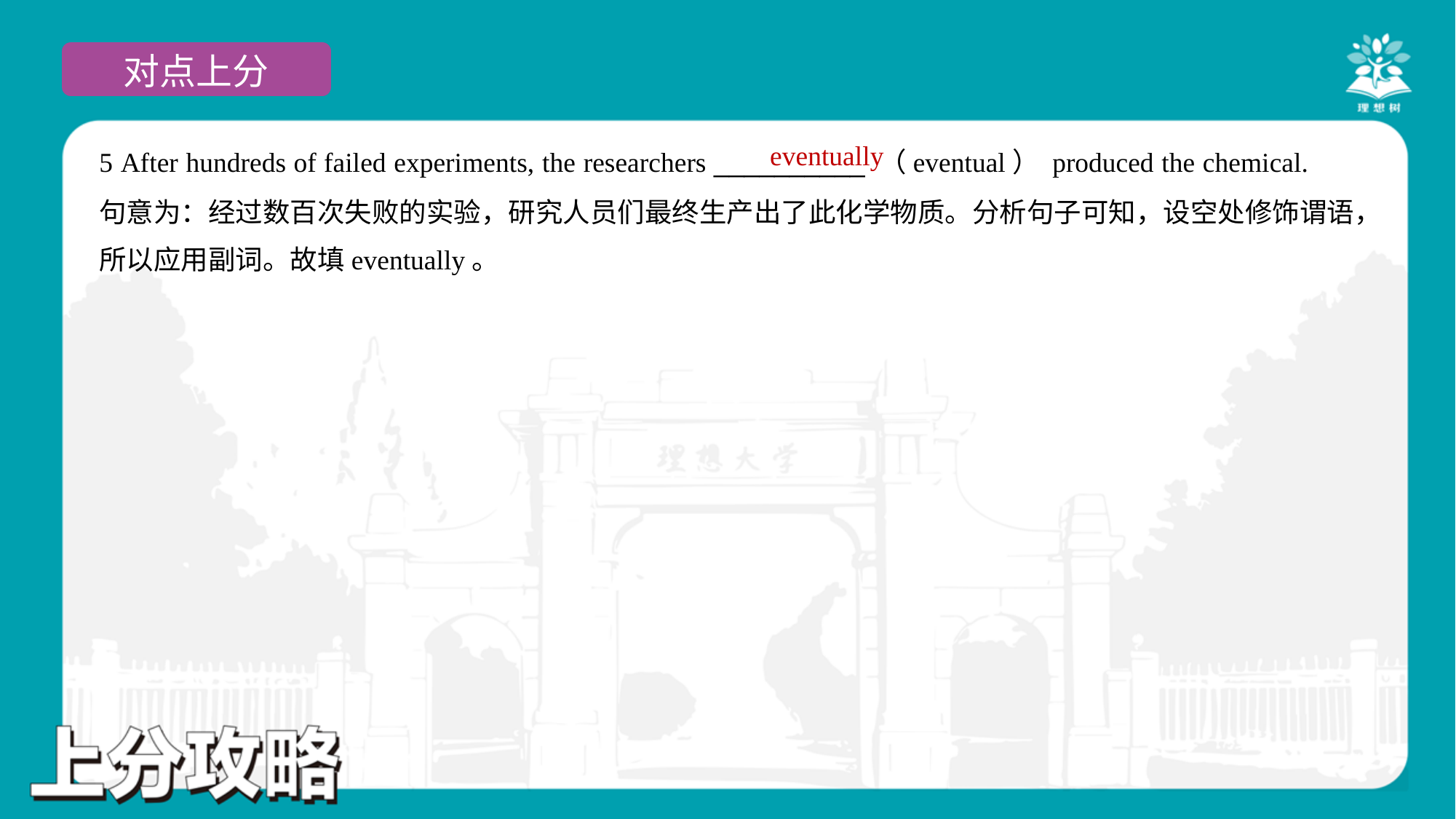

eventually
5 After hundreds of failed experiments, the researchers __________ （eventual） produced the chemical.
句意为：经过数百次失败的实验，研究人员们最终生产出了此化学物质。分析句子可知，设空处修饰谓语，
所以应用副词。故填eventually。